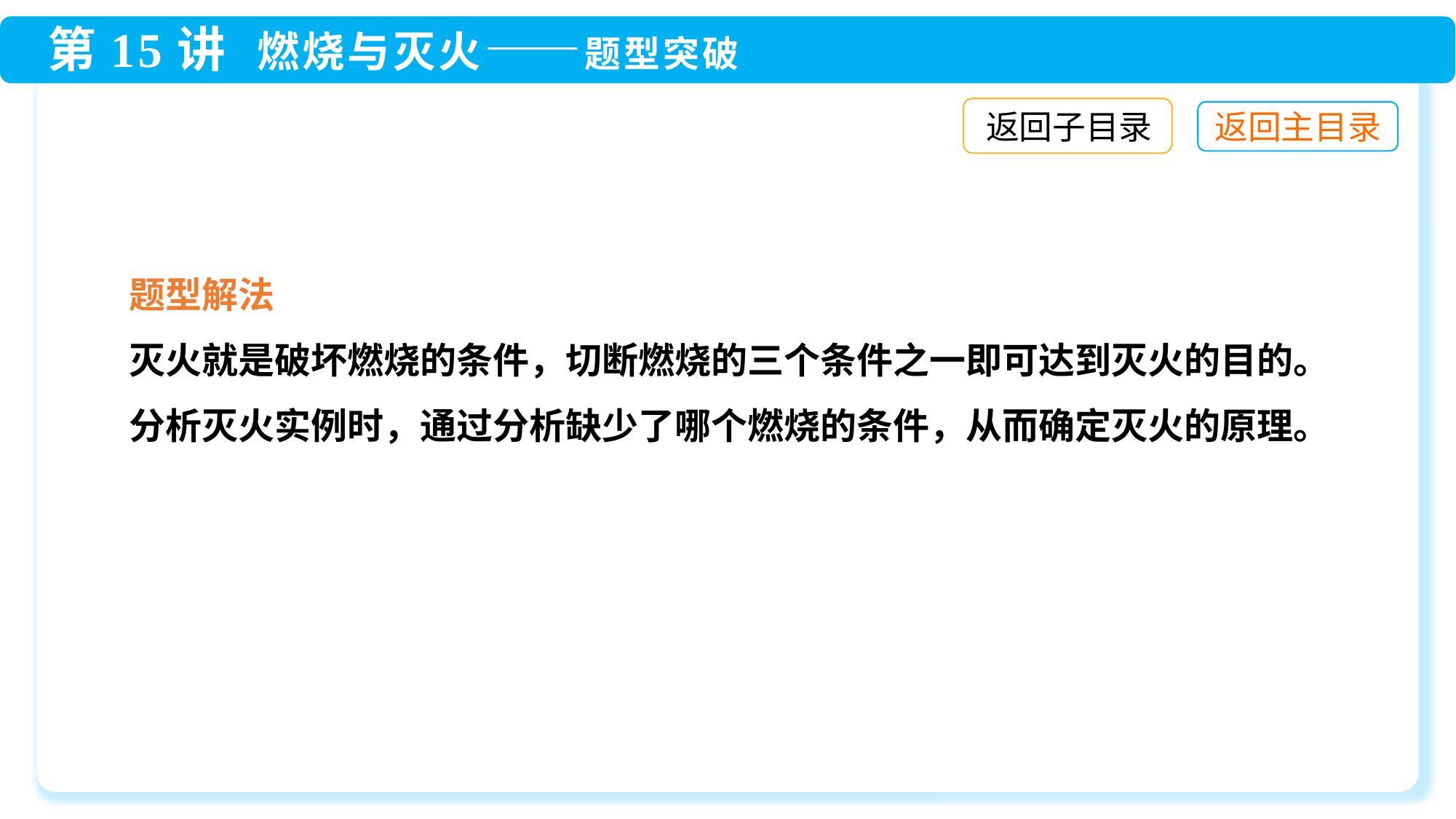

返回子目录
题型解法
灭火就是破坏燃烧的条件，切断燃烧的三个条件之一即可达到灭火的目的。分析灭火实例时，通过分析缺少了哪个燃烧的条件，从而确定灭火的原理。